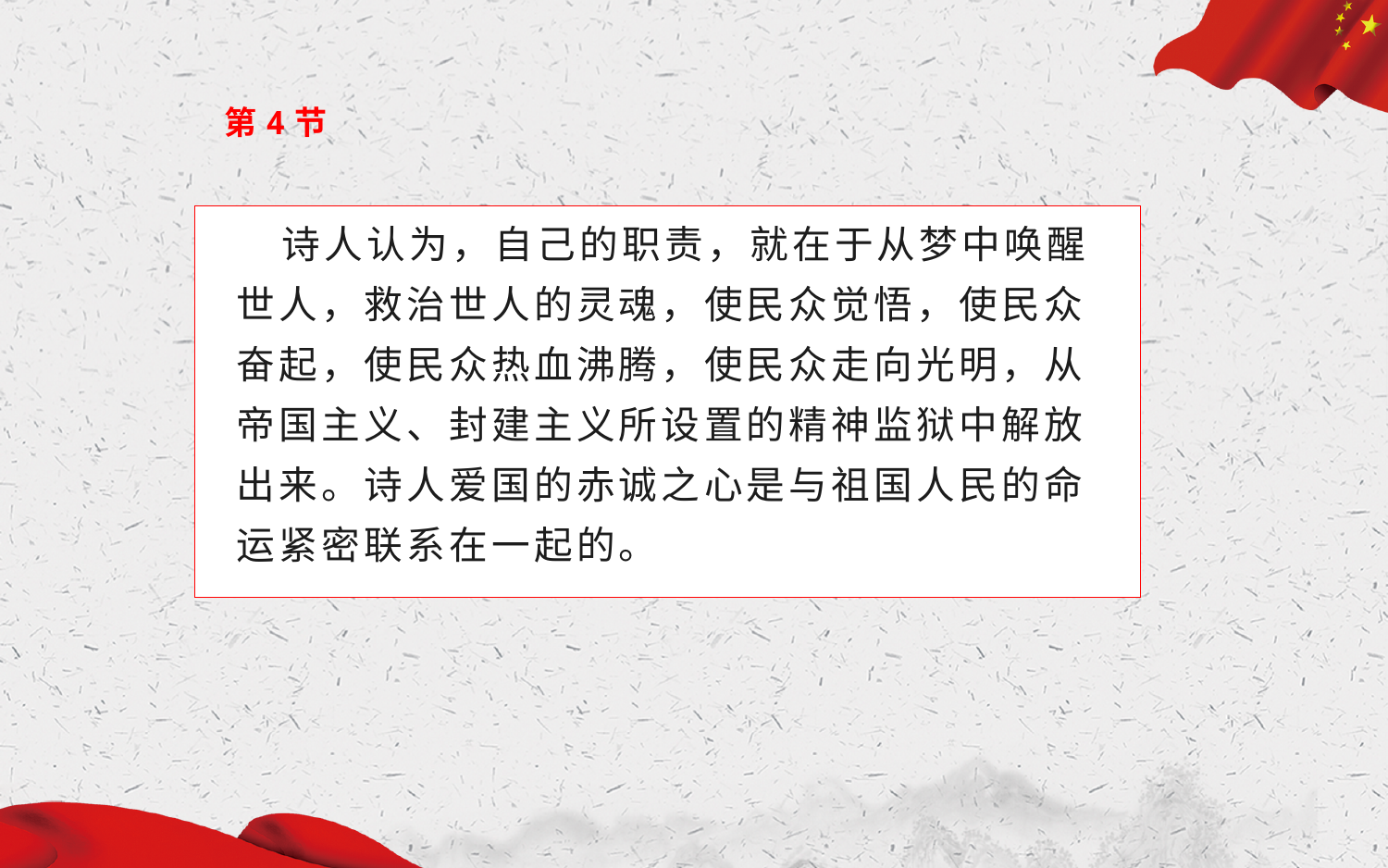

# 第4节
     诗人认为，自己的职责，就在于从梦中唤醒世人，救治世人的灵魂，使民众觉悟，使民众奋起，使民众热血沸腾，使民众走向光明，从帝国主义、封建主义所设置的精神监狱中解放出来。诗人爱国的赤诚之心是与祖国人民的命运紧密联系在一起的。